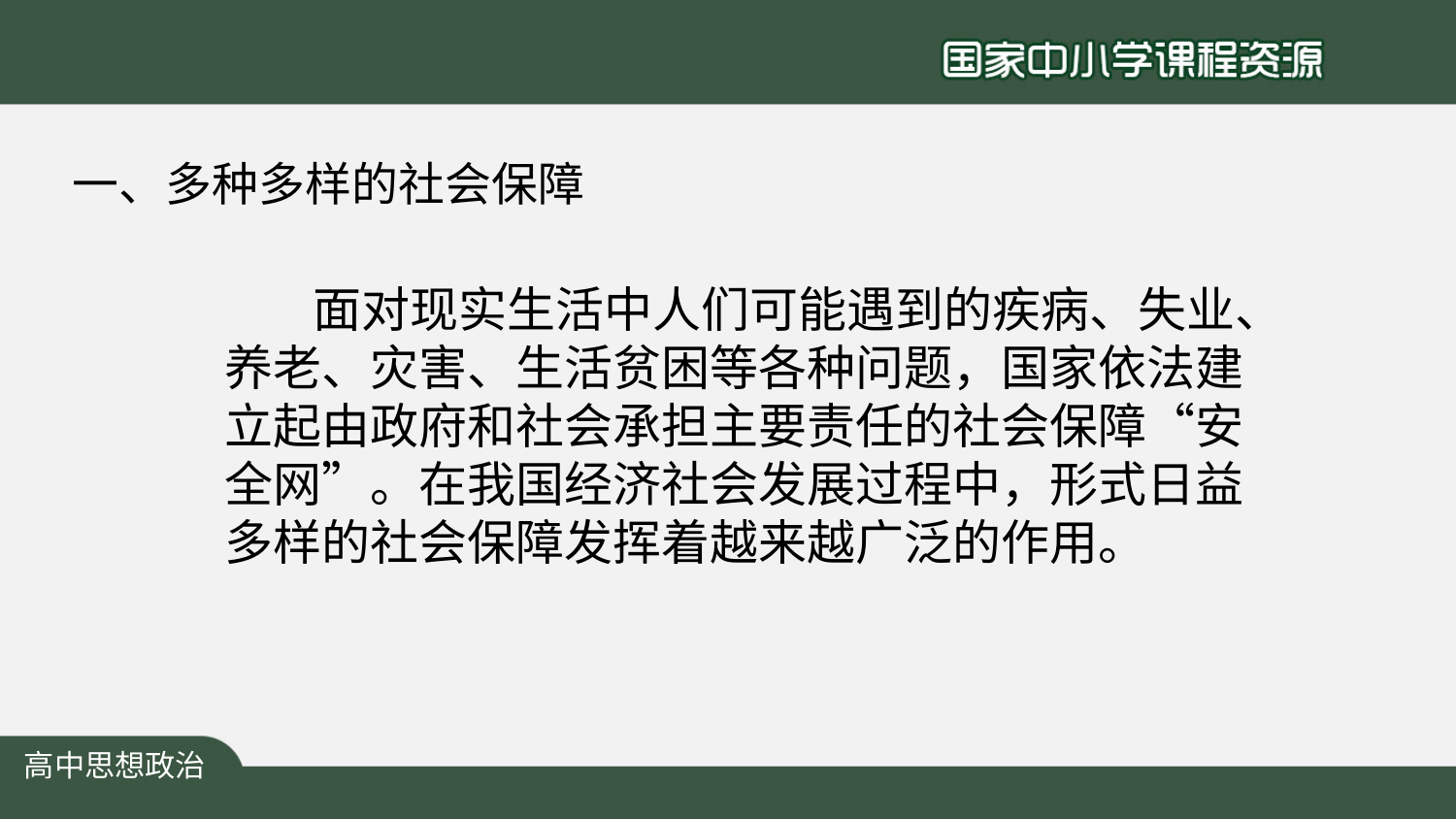

一、多种多样的社会保障
  面对现实生活中人们可能遇到的疾病、失业、养老、灾害、生活贫困等各种问题，国家依法建立起由政府和社会承担主要责任的社会保障“安全网”。在我国经济社会发展过程中，形式日益多样的社会保障发挥着越来越广泛的作用。